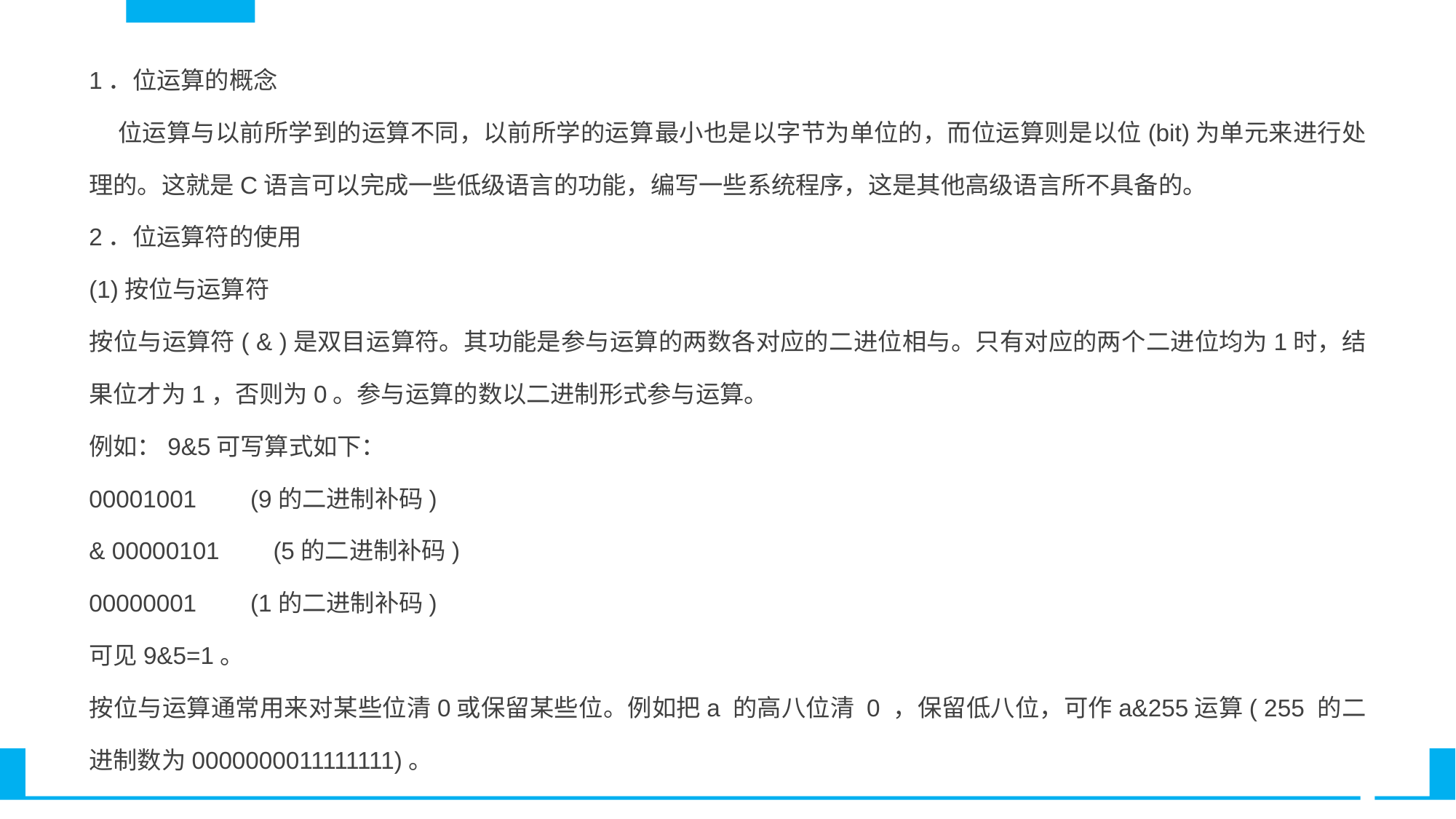

1．位运算的概念
    位运算与以前所学到的运算不同，以前所学的运算最小也是以字节为单位的，而位运算则是以位(bit)为单元来进行处理的。这就是C语言可以完成一些低级语言的功能，编写一些系统程序，这是其他高级语言所不具备的。
2．位运算符的使用
(1)按位与运算符
按位与运算符( & )是双目运算符。其功能是参与运算的两数各对应的二进位相与。只有对应的两个二进位均为1时，结果位才为1，否则为0。参与运算的数以二进制形式参与运算。
例如：9&5可写算式如下：
00001001        (9的二进制补码)
& 00000101        (5的二进制补码)
00000001        (1的二进制补码)
可见9&5=1。
按位与运算通常用来对某些位清0或保留某些位。例如把a 的高八位清 0 ，保留低八位，可作a&255运算( 255 的二进制数为0000000011111111)。